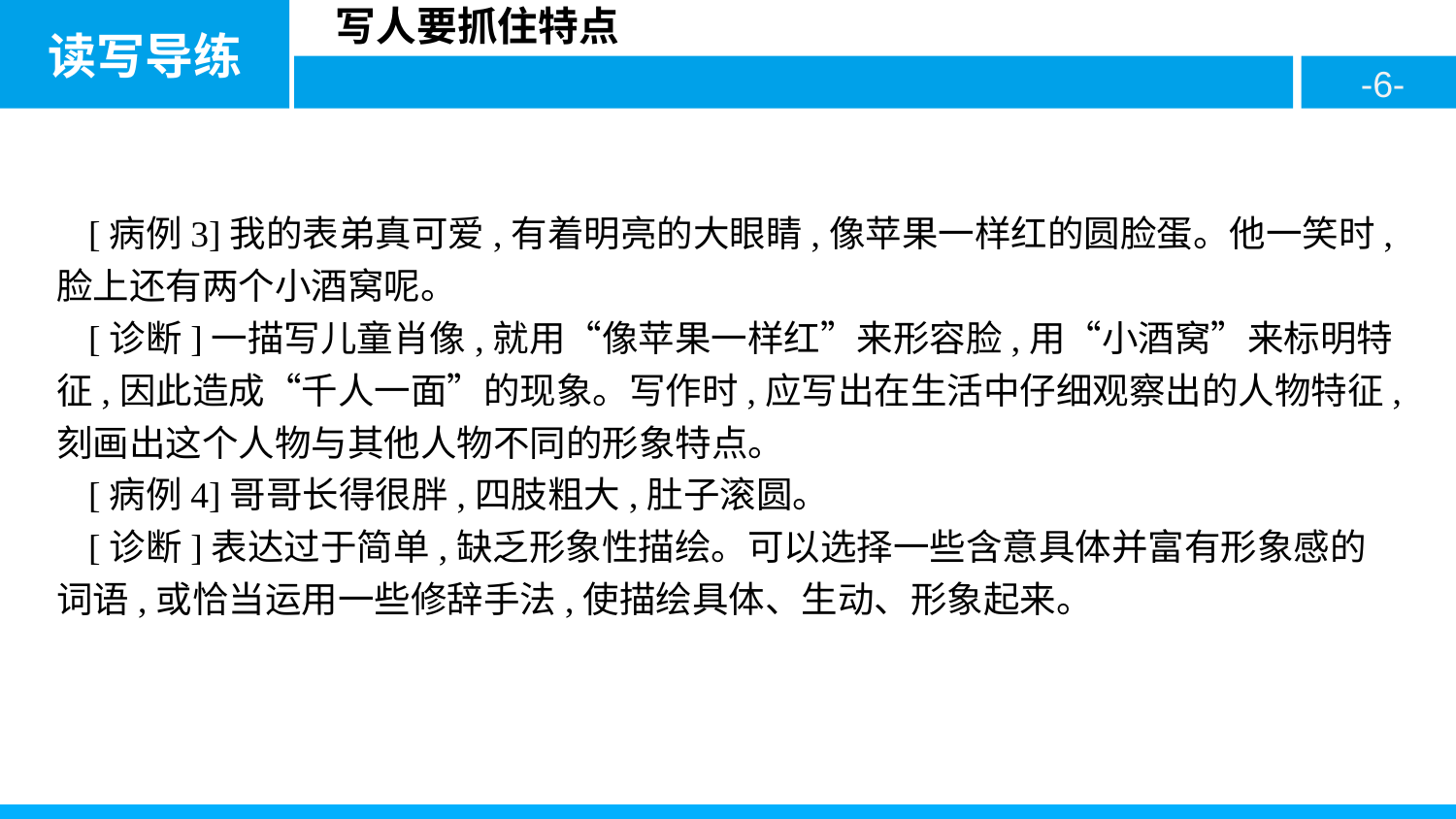

[病例3]我的表弟真可爱,有着明亮的大眼睛,像苹果一样红的圆脸蛋。他一笑时,脸上还有两个小酒窝呢。
[诊断]一描写儿童肖像,就用“像苹果一样红”来形容脸,用“小酒窝”来标明特征,因此造成“千人一面”的现象。写作时,应写出在生活中仔细观察出的人物特征,刻画出这个人物与其他人物不同的形象特点。
[病例4]哥哥长得很胖,四肢粗大,肚子滚圆。
[诊断]表达过于简单,缺乏形象性描绘。可以选择一些含意具体并富有形象感的词语,或恰当运用一些修辞手法,使描绘具体、生动、形象起来。